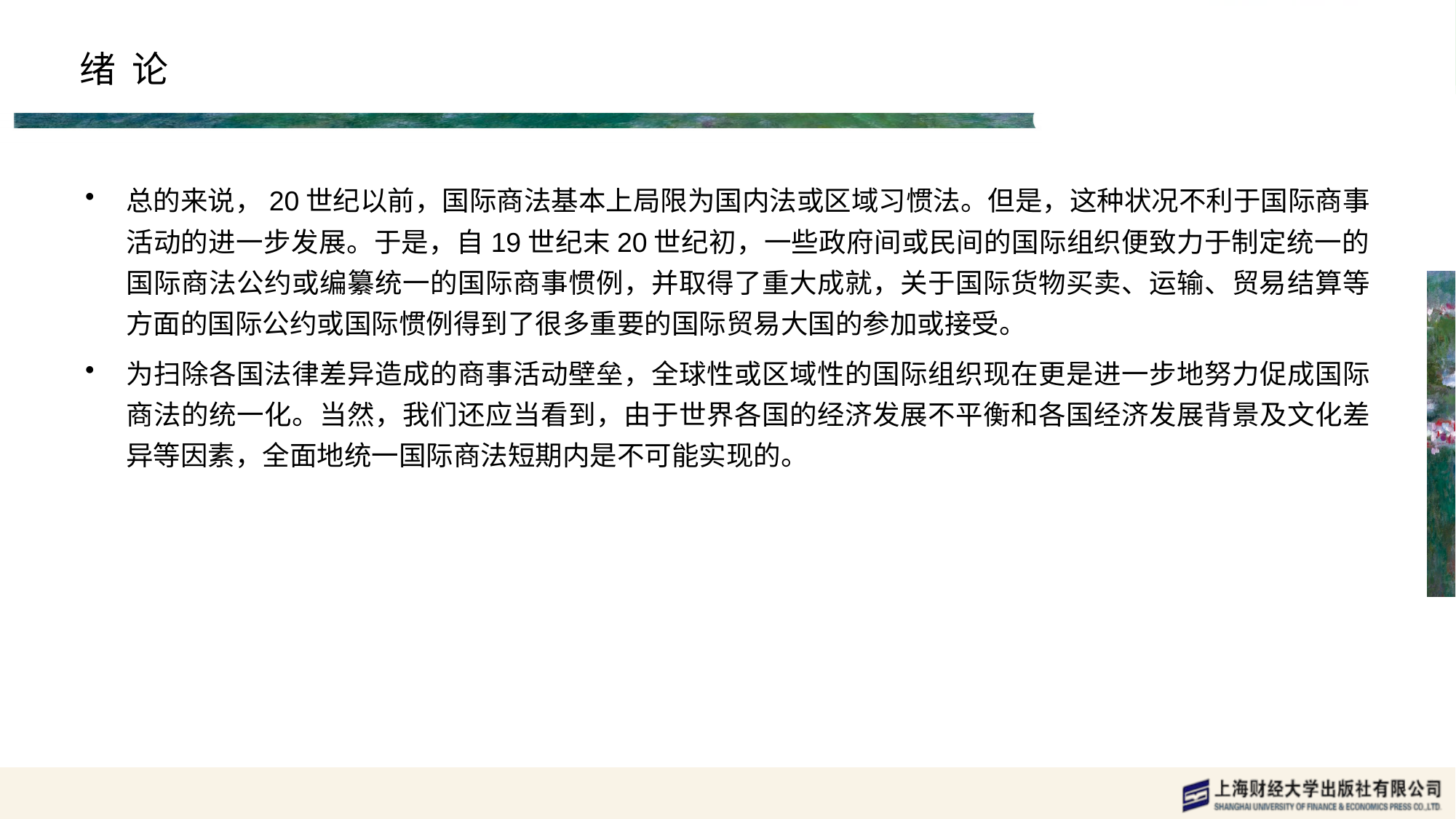

# 绪  论
总的来说，20世纪以前，国际商法基本上局限为国内法或区域习惯法。但是，这种状况不利于国际商事活动的进一步发展。于是，自19世纪末20世纪初，一些政府间或民间的国际组织便致力于制定统一的国际商法公约或编纂统一的国际商事惯例，并取得了重大成就，关于国际货物买卖、运输、贸易结算等方面的国际公约或国际惯例得到了很多重要的国际贸易大国的参加或接受。
为扫除各国法律差异造成的商事活动壁垒，全球性或区域性的国际组织现在更是进一步地努力促成国际商法的统一化。当然，我们还应当看到，由于世界各国的经济发展不平衡和各国经济发展背景及文化差异等因素，全面地统一国际商法短期内是不可能实现的。